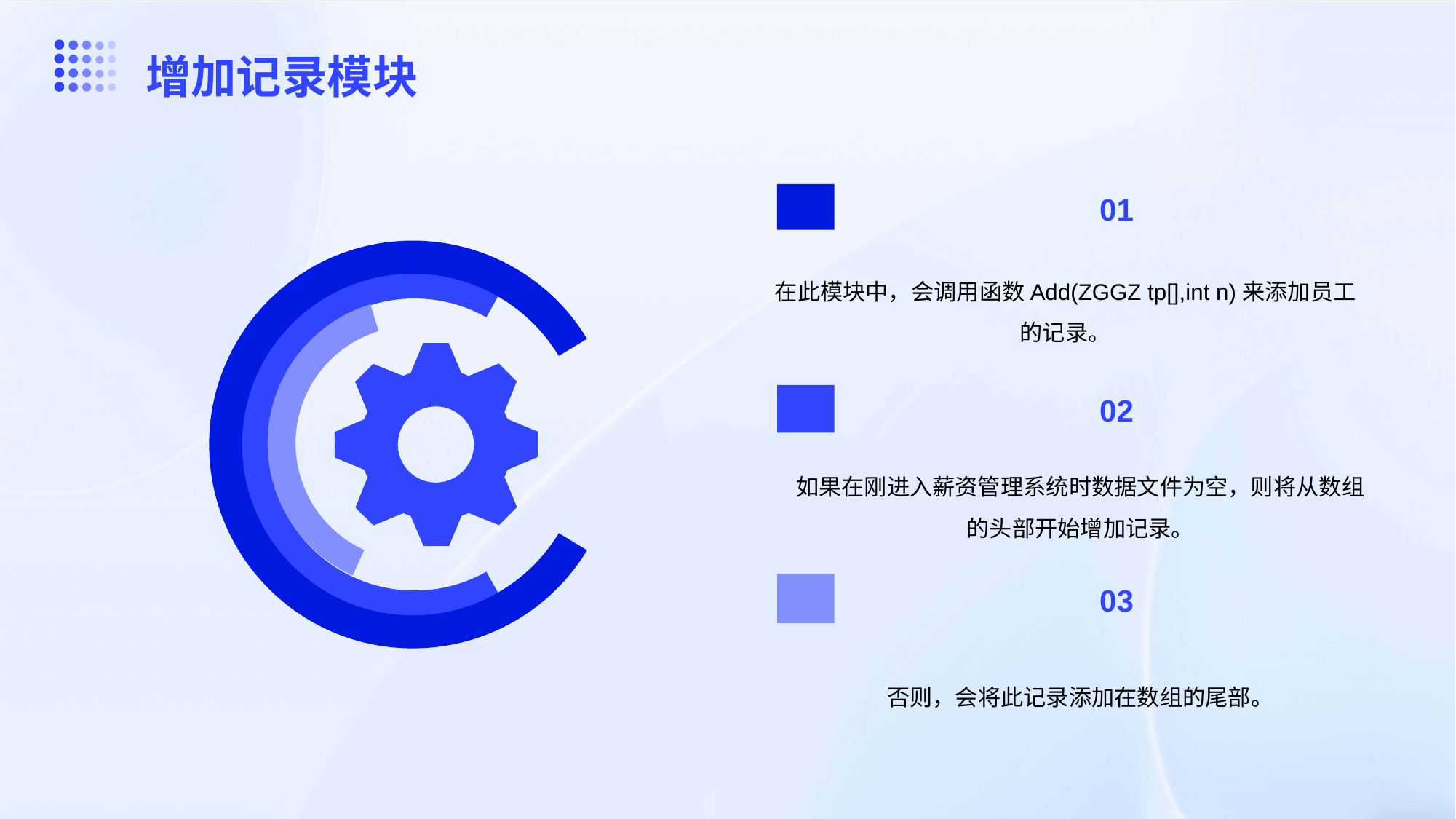

增加记录模块

01

在此模块中，会调用函数Add(ZGGZ tp[],int n)来添加员工的记录。

02

如果在刚进入薪资管理系统时数据文件为空，则将从数组的头部开始增加记录。
03

否则，会将此记录添加在数组的尾部。